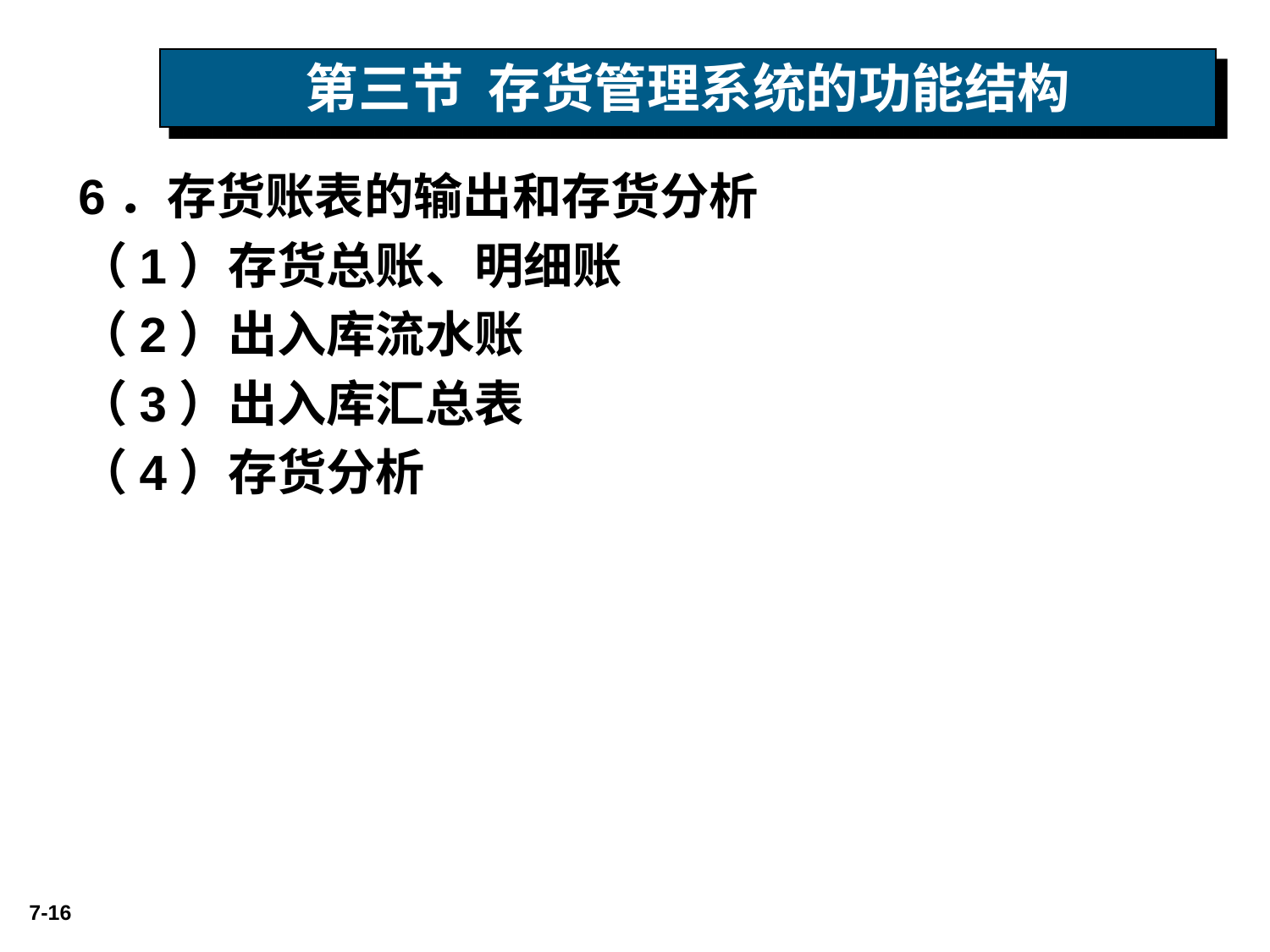

# 第三节  存货管理系统的功能结构
6．存货账表的输出和存货分析
（1）存货总账、明细账
（2）出入库流水账
（3）出入库汇总表
（4）存货分析